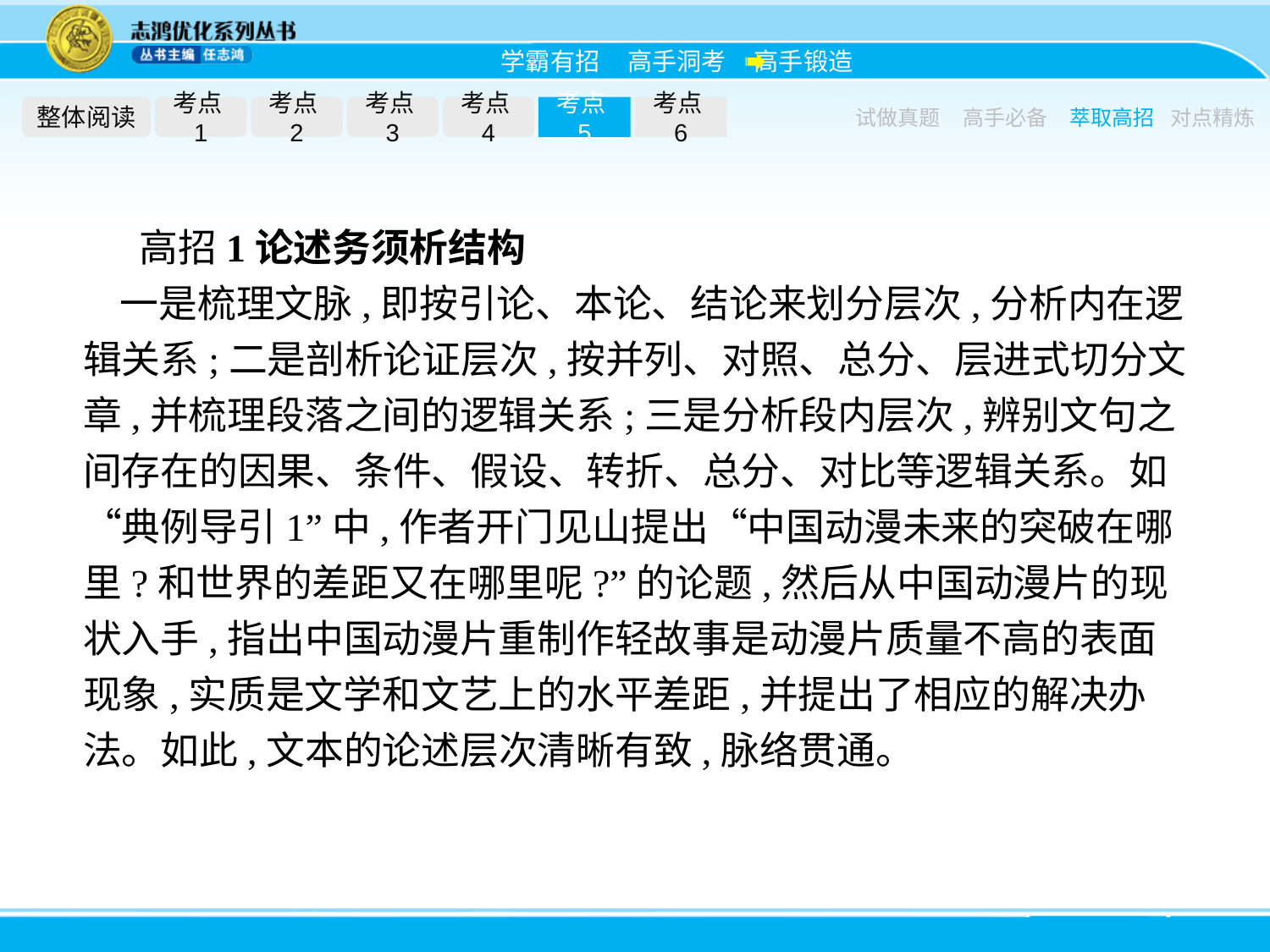

整体阅读
考点1
考点2
考点3
考点4
考点5
考点6
试做真题
高手必备
萃取高招
对点精炼
高招1论述务须析结构
一是梳理文脉,即按引论、本论、结论来划分层次,分析内在逻辑关系;二是剖析论证层次,按并列、对照、总分、层进式切分文章,并梳理段落之间的逻辑关系;三是分析段内层次,辨别文句之间存在的因果、条件、假设、转折、总分、对比等逻辑关系。如“典例导引1”中,作者开门见山提出“中国动漫未来的突破在哪里?和世界的差距又在哪里呢?”的论题,然后从中国动漫片的现状入手,指出中国动漫片重制作轻故事是动漫片质量不高的表面现象,实质是文学和文艺上的水平差距,并提出了相应的解决办法。如此,文本的论述层次清晰有致,脉络贯通。